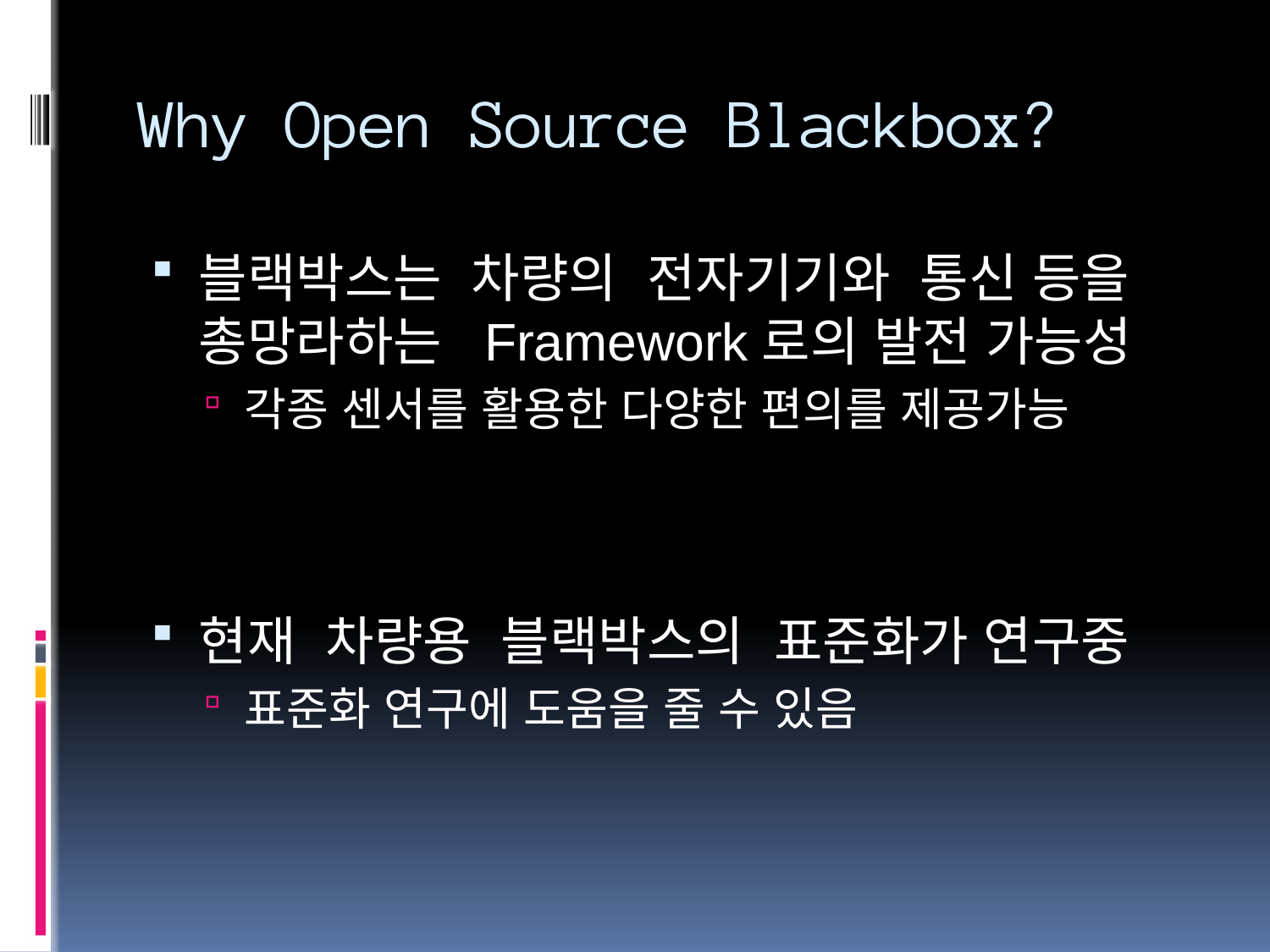

# Why Open Source Blackbox?
블랙박스는  차량의  전자기기와  통신 등을 총망라하는  Framework로의 발전 가능성
각종 센서를 활용한 다양한 편의를 제공가능

현재  차량용  블랙박스의  표준화가 연구중
표준화 연구에 도움을 줄 수 있음